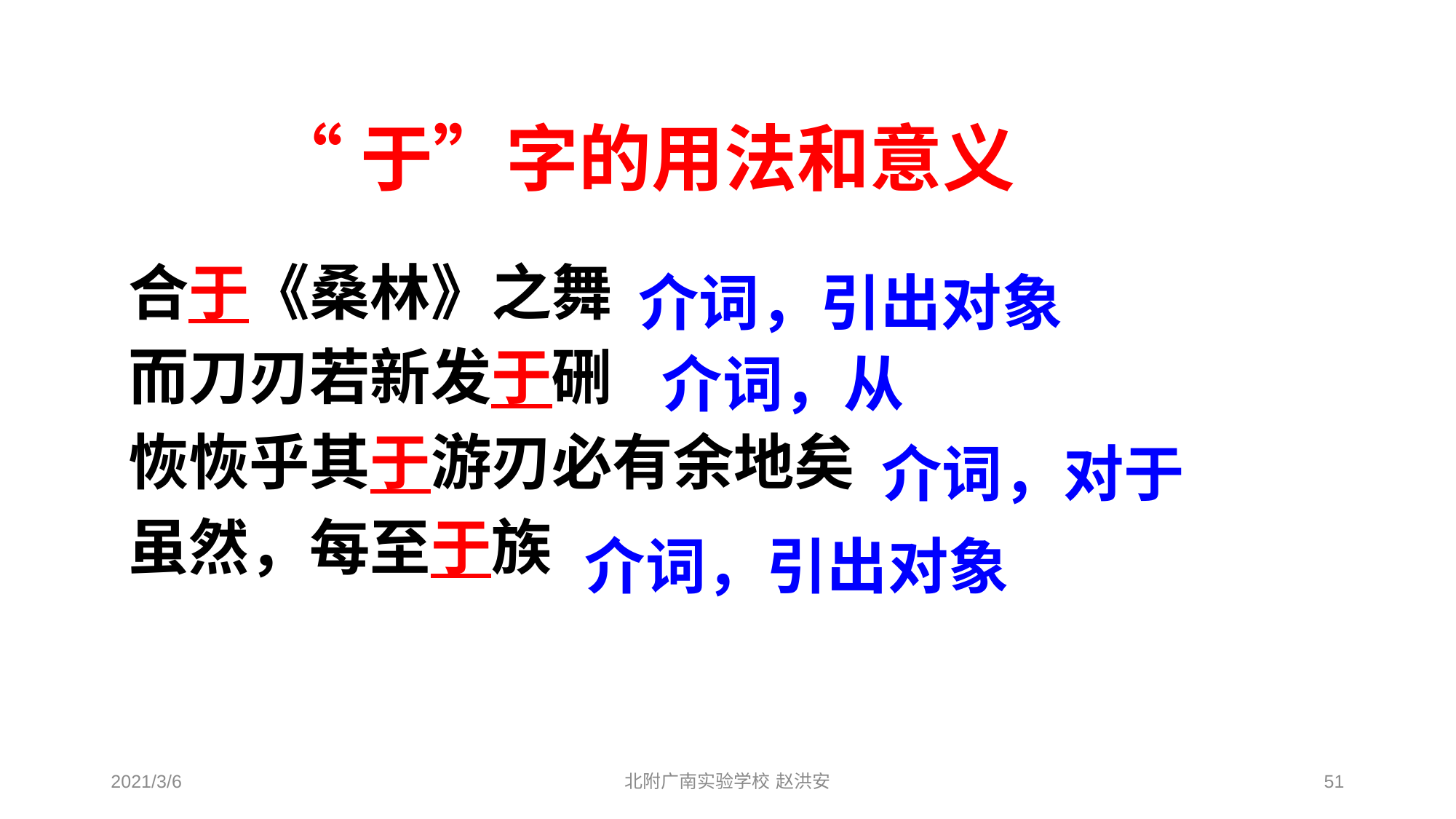

“于”字的用法和意义
合于《桑林》之舞
而刀刃若新发于硎
恢恢乎其于游刃必有余地矣
虽然，每至于族
介词，引出对象
介词，从
介词，对于
介词，引出对象
2021/3/6
北附广南实验学校 赵洪安
51